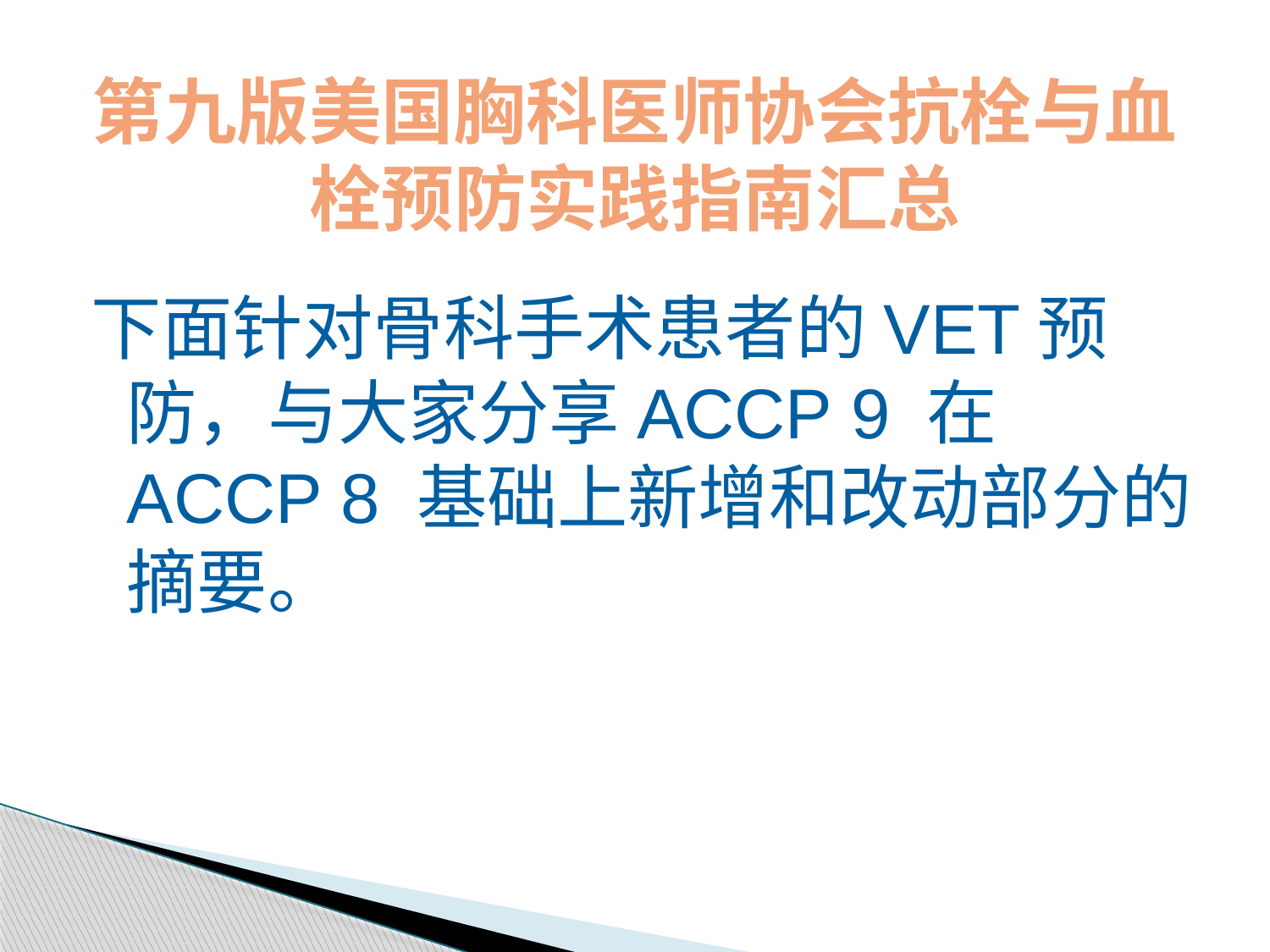

# 第九版美国胸科医师协会抗栓与血栓预防实践指南汇总
下面针对骨科手术患者的VET预防，与大家分享ACCP 9 在ACCP 8 基础上新增和改动部分的摘要。